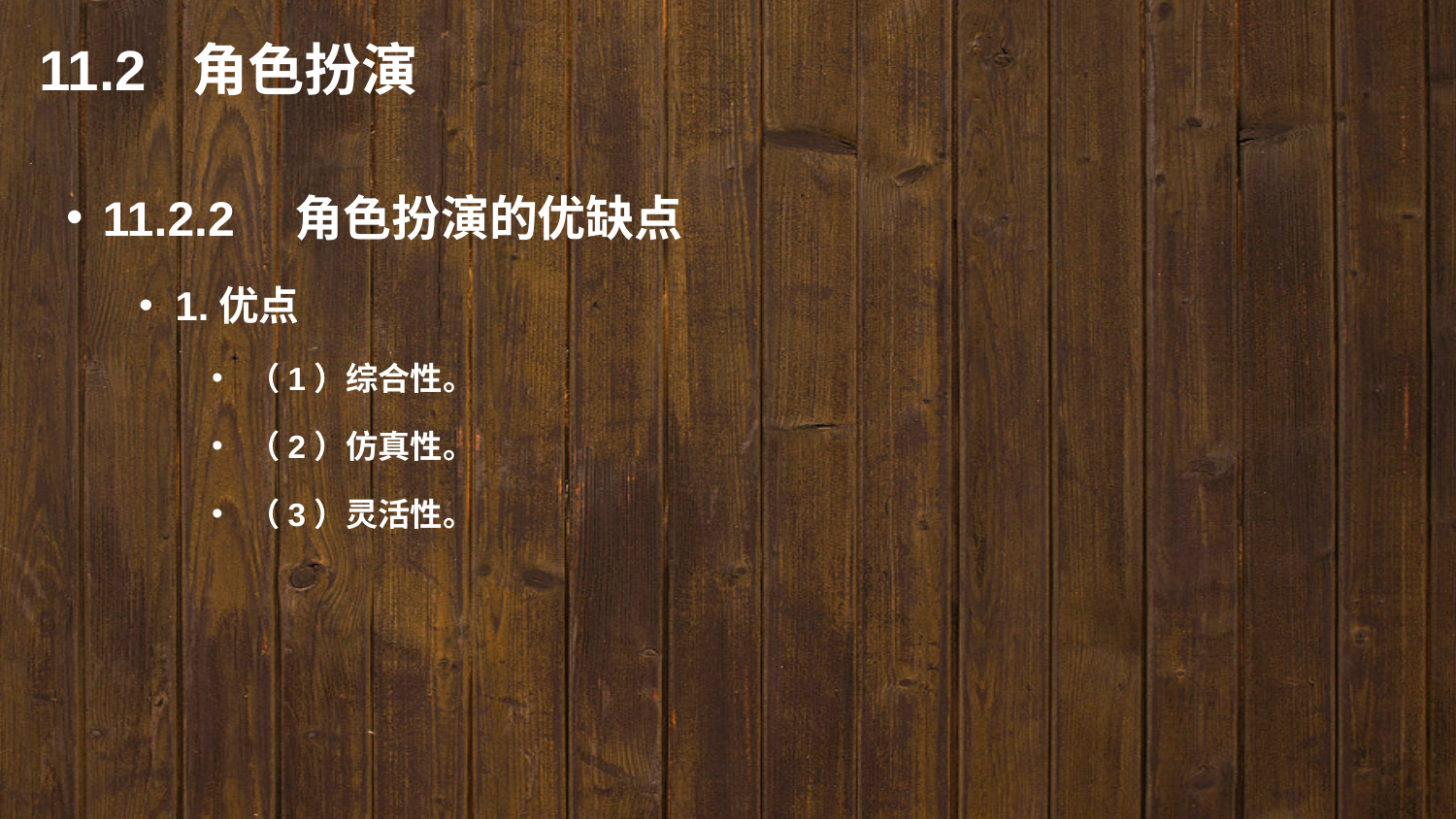

11.2  角色扮演
11.2.2　角色扮演的优缺点
1.优点
（1）综合性。
（2）仿真性。
（3）灵活性。